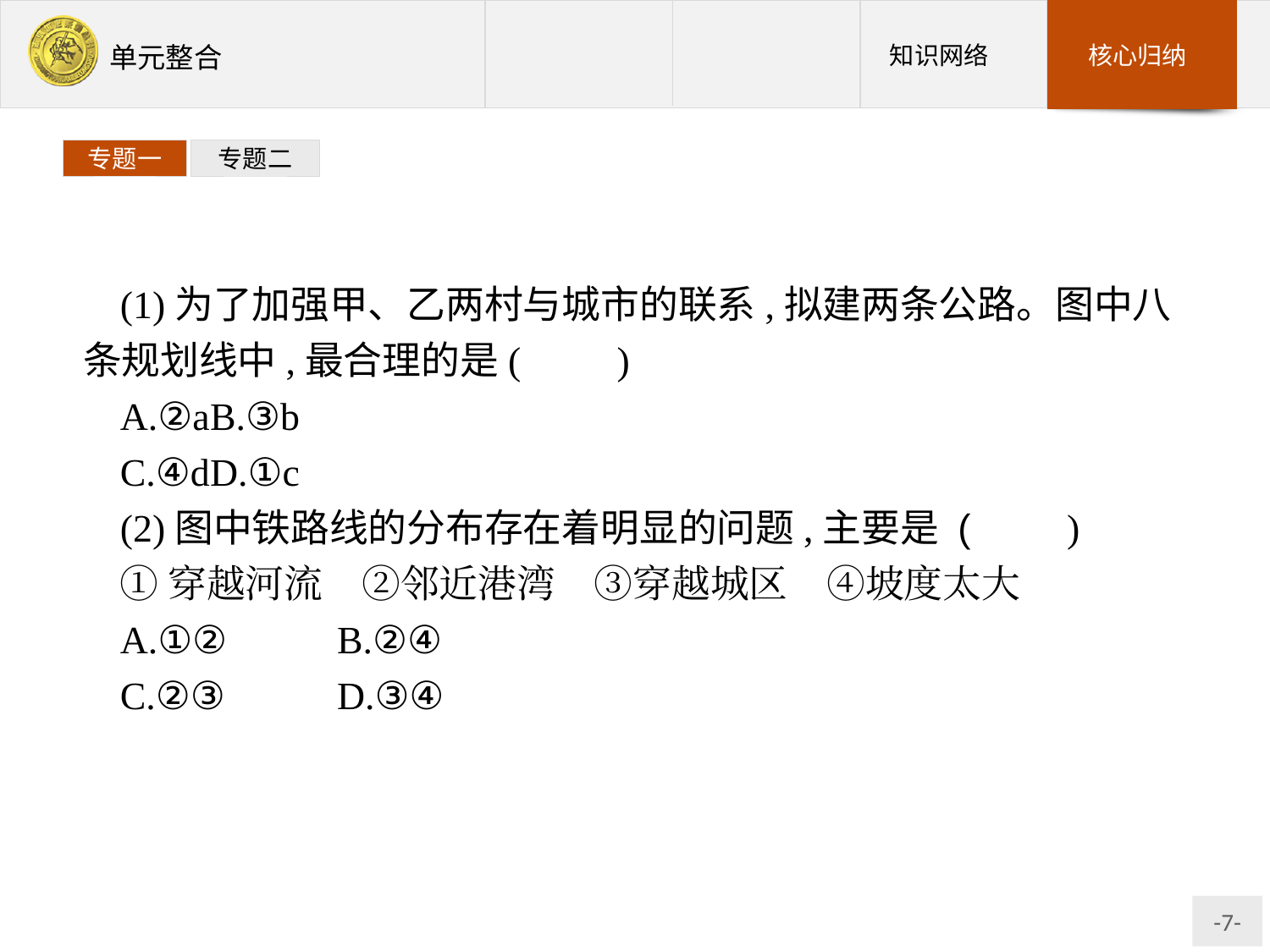

专题一
专题二
(1)为了加强甲、乙两村与城市的联系,拟建两条公路。图中八条规划线中,最合理的是(　　)
A.②a	B.③b
C.④d	D.①c
(2)图中铁路线的分布存在着明显的问题,主要是 (　　)
①穿越河流　②邻近港湾　③穿越城区　④坡度太大
A.①②	B.②④
C.②③	D.③④